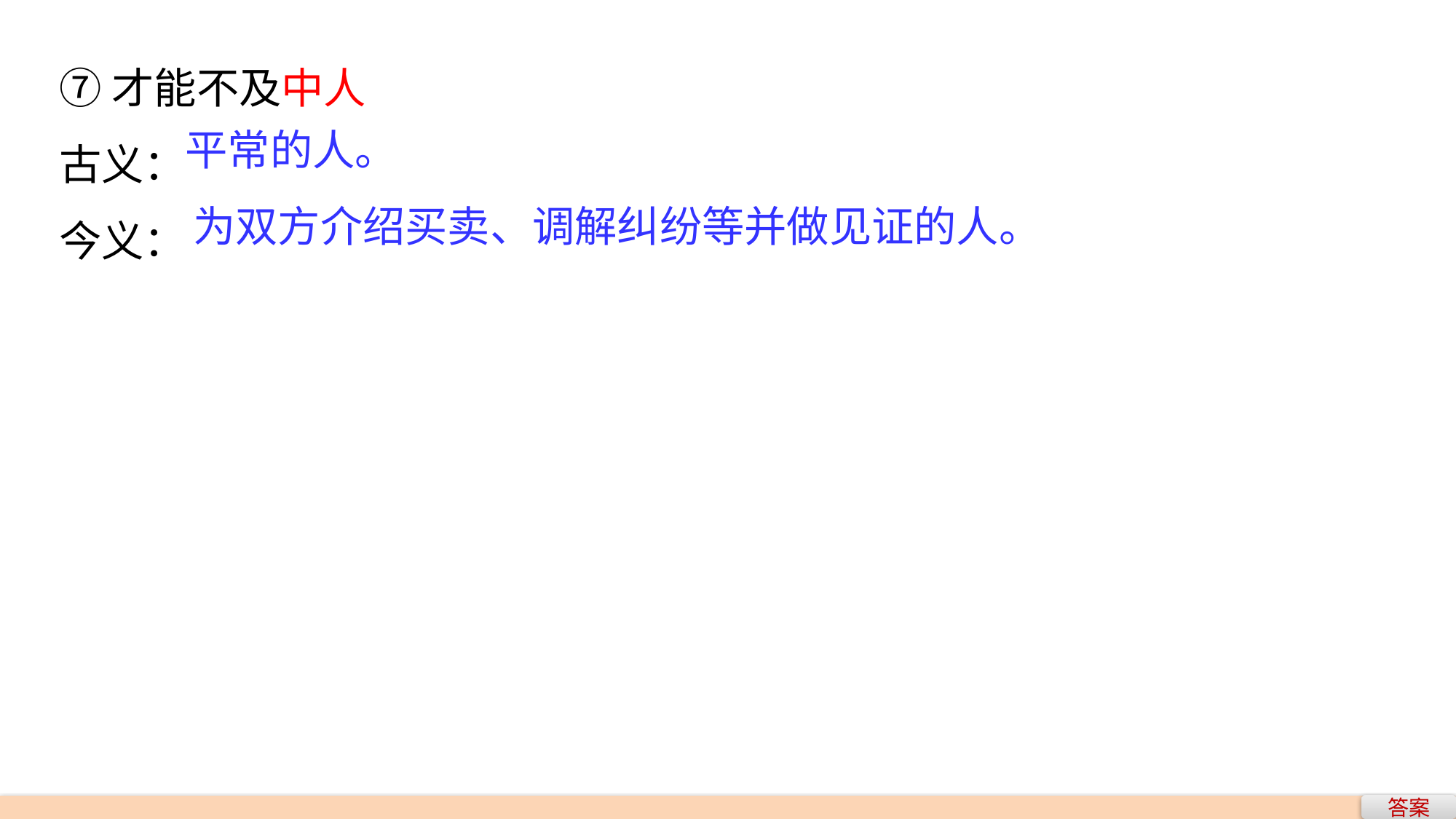

⑦才能不及中人
古义：
今义：
平常的人。
为双方介绍买卖、调解纠纷等并做见证的人。
答案